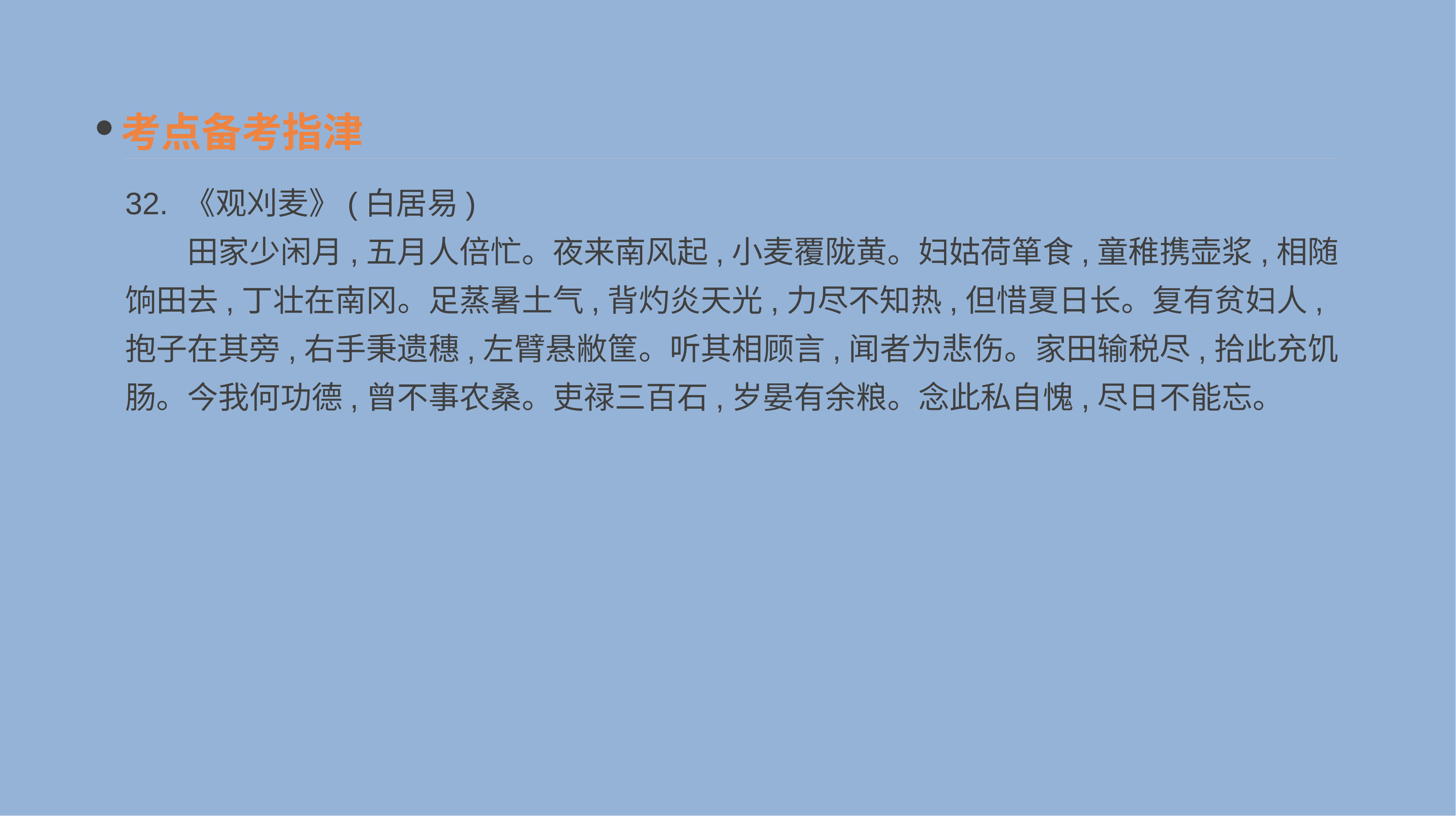

考点备考指津

32. 《观刈麦》(白居易)
　　田家少闲月,五月人倍忙。夜来南风起,小麦覆陇黄。妇姑荷箪食,童稚携壶浆,相随饷田去,丁壮在南冈。足蒸暑土气,背灼炎天光,力尽不知热,但惜夏日长。复有贫妇人,抱子在其旁,右手秉遗穗,左臂悬敝筐。听其相顾言,闻者为悲伤。家田输税尽,拾此充饥肠。今我何功德,曾不事农桑。吏禄三百石,岁晏有余粮。念此私自愧,尽日不能忘。